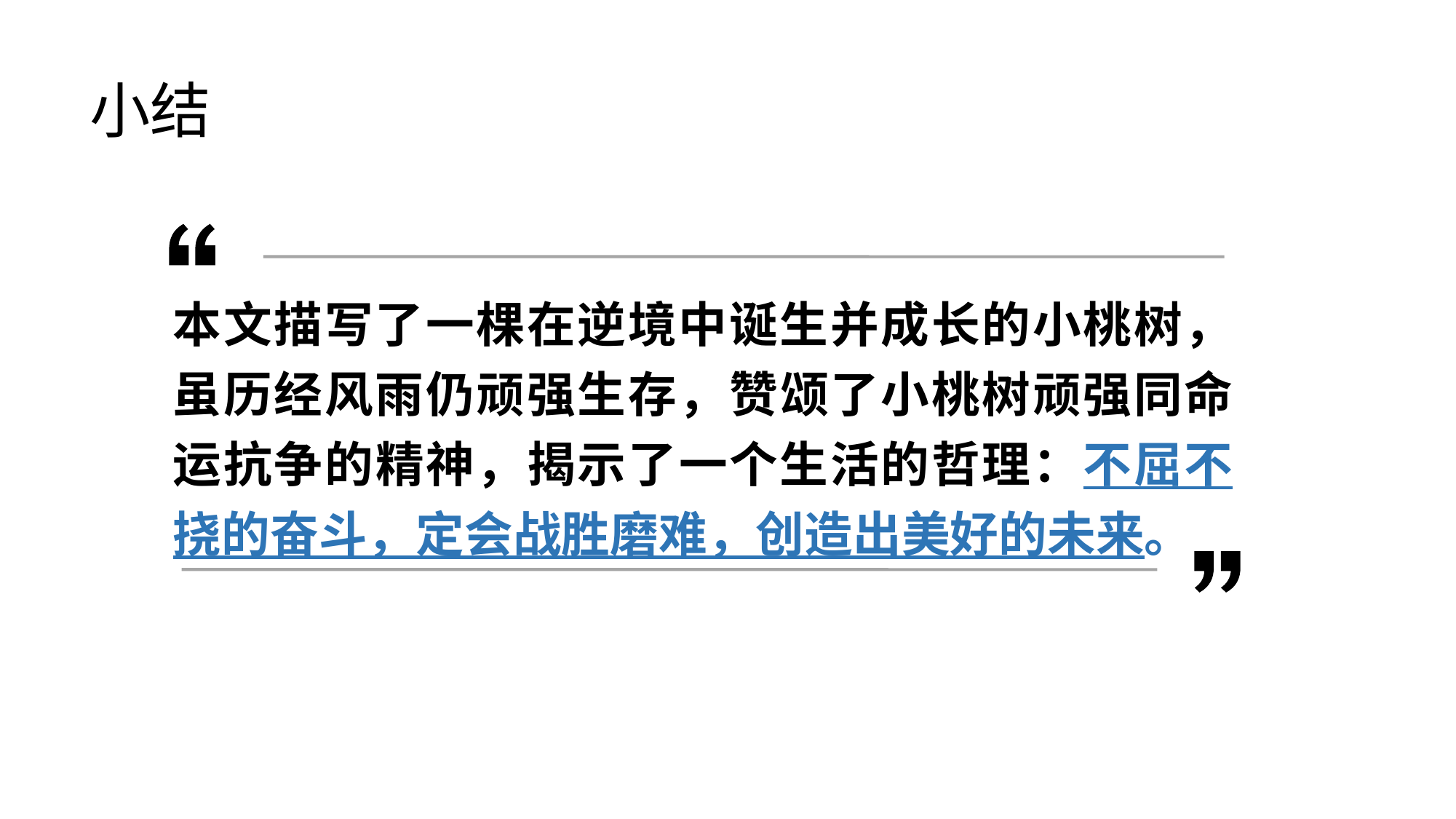

小结

本文描写了一棵在逆境中诞生并成长的小桃树，虽历经风雨仍顽强生存，赞颂了小桃树顽强同命运抗争的精神，揭示了一个生活的哲理：不屈不挠的奋斗，定会战胜磨难，创造出美好的未来。